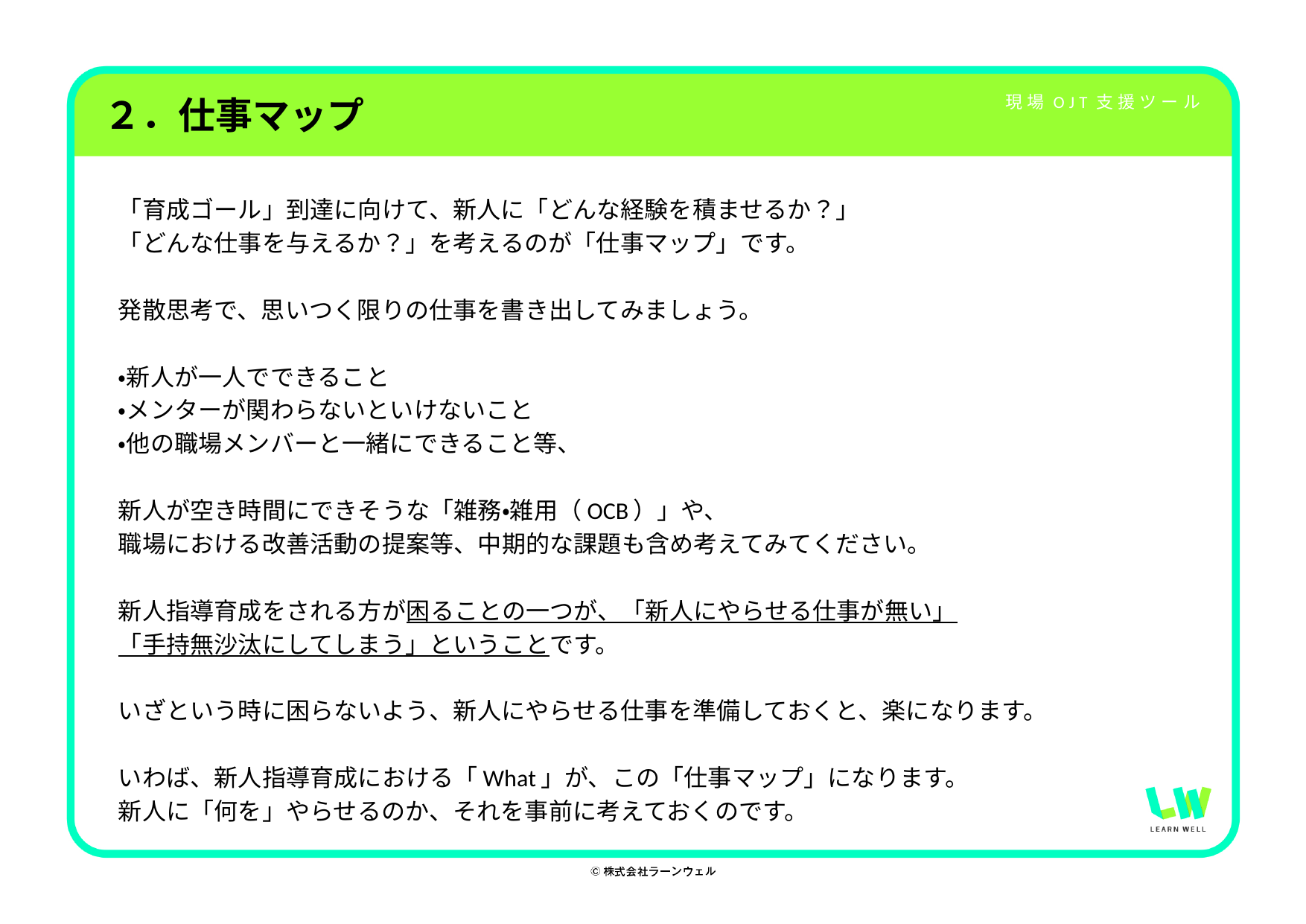

# ２．仕事マップ

「育成ゴール」到達に向けて、新人に「どんな経験を積ませるか？」
「どんな仕事を与えるか？」を考えるのが「仕事マップ」です。

発散思考で、思いつく限りの仕事を書き出してみましょう。

・新人が一人でできること
・メンターが関わらないといけないこと
・他の職場メンバーと一緒にできること等、

新人が空き時間にできそうな「雑務・雑用（OCB）」や、
職場における改善活動の提案等、中期的な課題も含め考えてみてください。

新人指導育成をされる方が困ることの一つが、「新人にやらせる仕事が無い」
「手持無沙汰にしてしまう」ということです。

いざという時に困らないよう、新人にやらせる仕事を準備しておくと、楽になります。

いわば、新人指導育成における「What」が、この「仕事マップ」になります。
新人に「何を」やらせるのか、それを事前に考えておくのです。